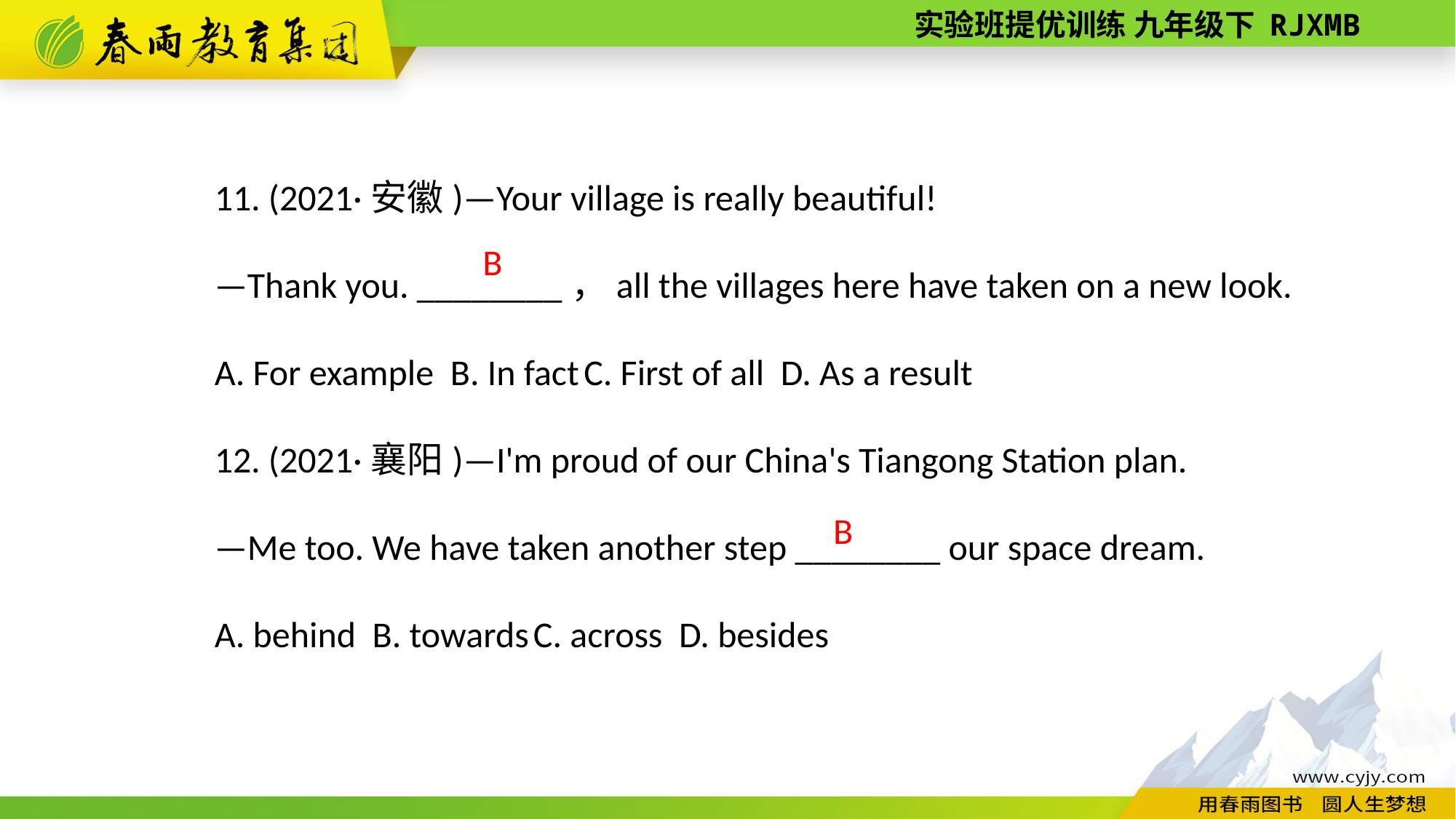

11. (2021·安徽)—Your village is really beautiful!
—Thank you. ________，all the villages here have taken on a new look.
A. For example  B. In fact C. First of all  D. As a result
12. (2021·襄阳)—I'm proud of our China's Tiangong Station plan.
—Me too. We have taken another step ________ our space dream.
A. behind  B. towards C. across  D. besides
B
B